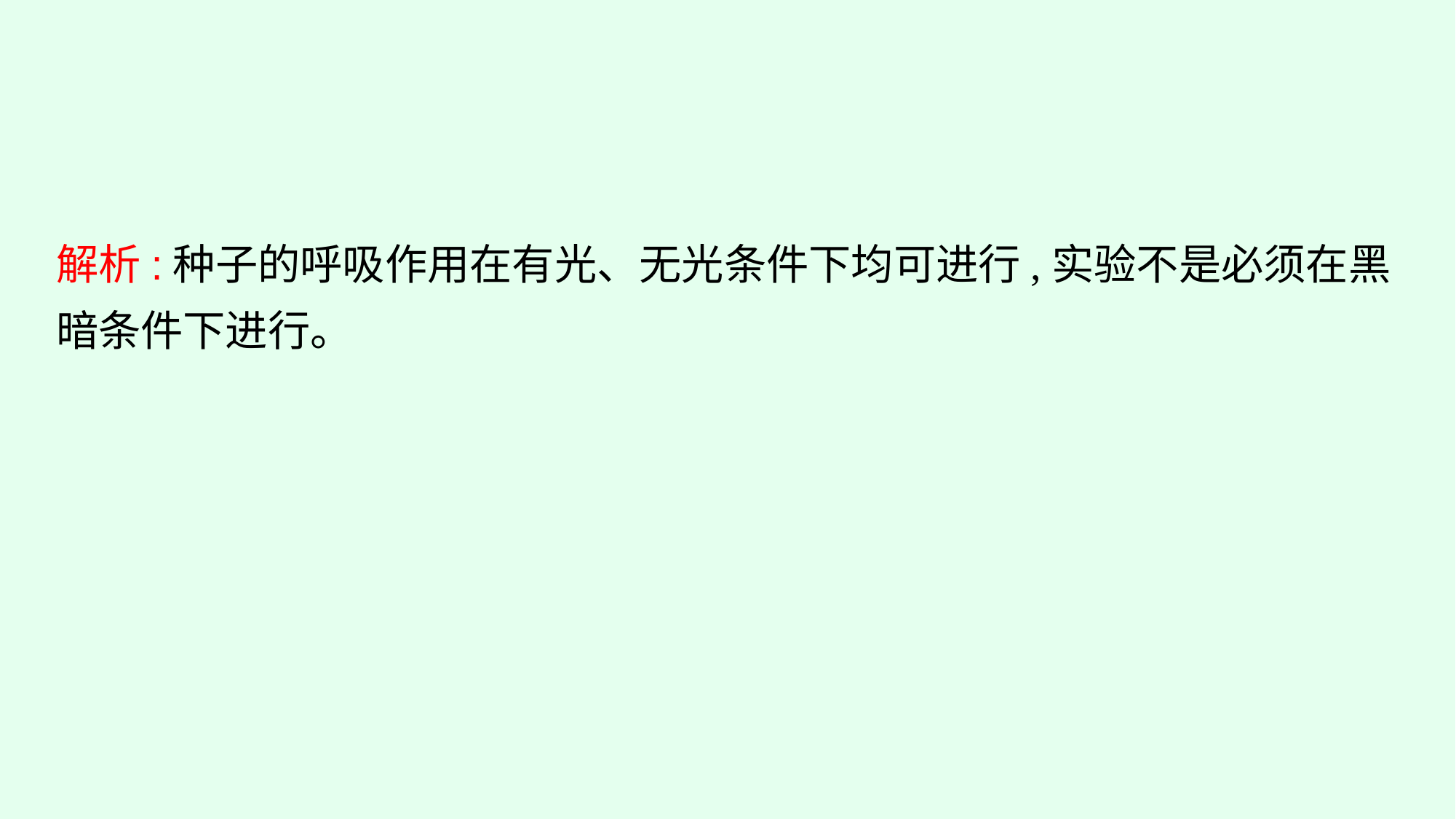

解析:种子的呼吸作用在有光、无光条件下均可进行,实验不是必须在黑暗条件下进行。